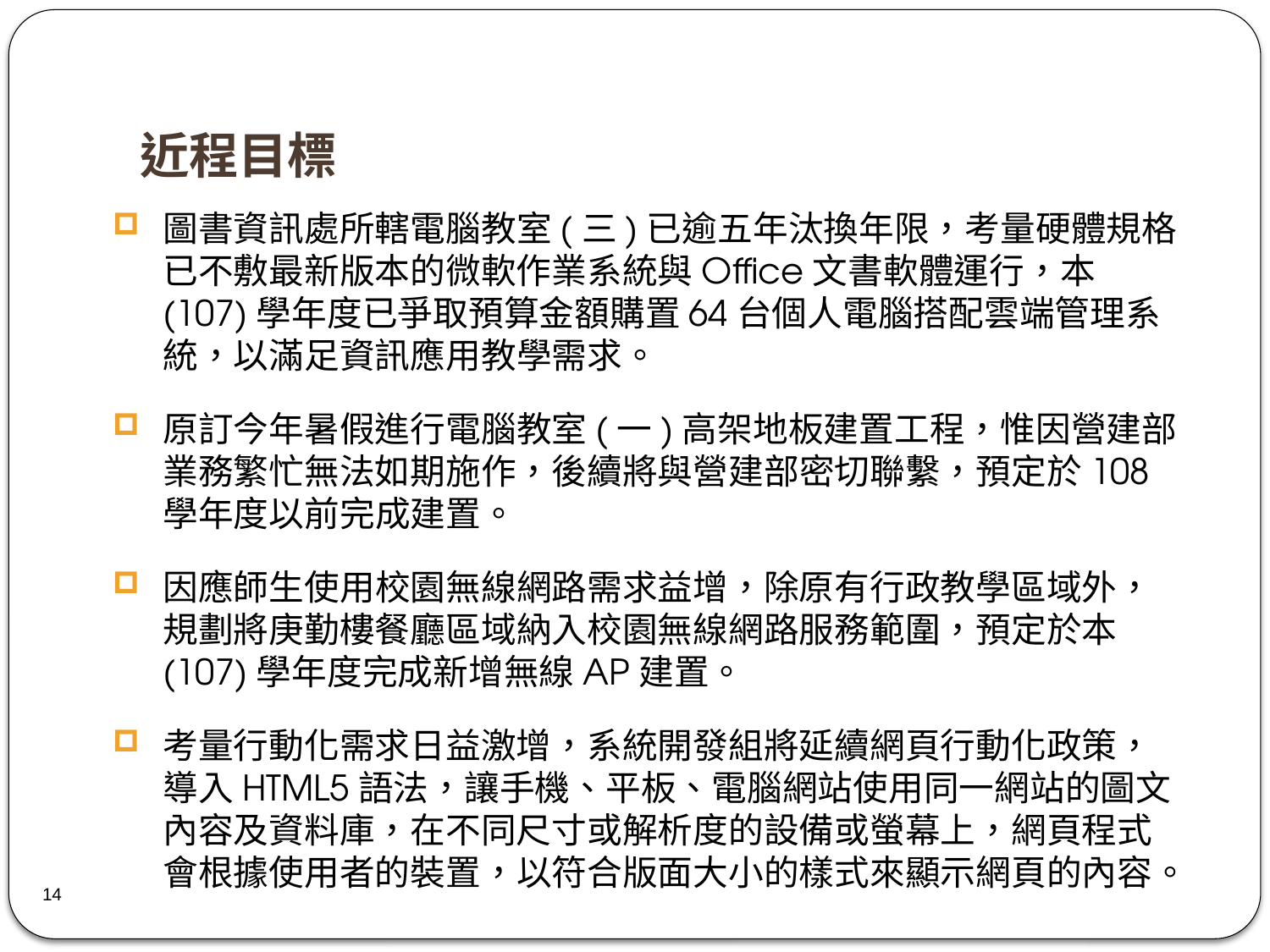

# 近程目標
圖書資訊處所轄電腦教室(三)已逾五年汰換年限，考量硬體規格已不敷最新版本的微軟作業系統與Office文書軟體運行，本(107)學年度已爭取預算金額購置64台個人電腦搭配雲端管理系統，以滿足資訊應用教學需求。
原訂今年暑假進行電腦教室(一)高架地板建置工程，惟因營建部業務繁忙無法如期施作，後續將與營建部密切聯繫，預定於108學年度以前完成建置。
因應師生使用校園無線網路需求益增，除原有行政教學區域外，規劃將庚勤樓餐廳區域納入校園無線網路服務範圍，預定於本(107)學年度完成新增無線AP建置。
考量行動化需求日益激增，系統開發組將延續網頁行動化政策，導入HTML5語法，讓手機、平板、電腦網站使用同一網站的圖文內容及資料庫，在不同尺寸或解析度的設備或螢幕上，網頁程式會根據使用者的裝置，以符合版面大小的樣式來顯示網頁的內容。

14